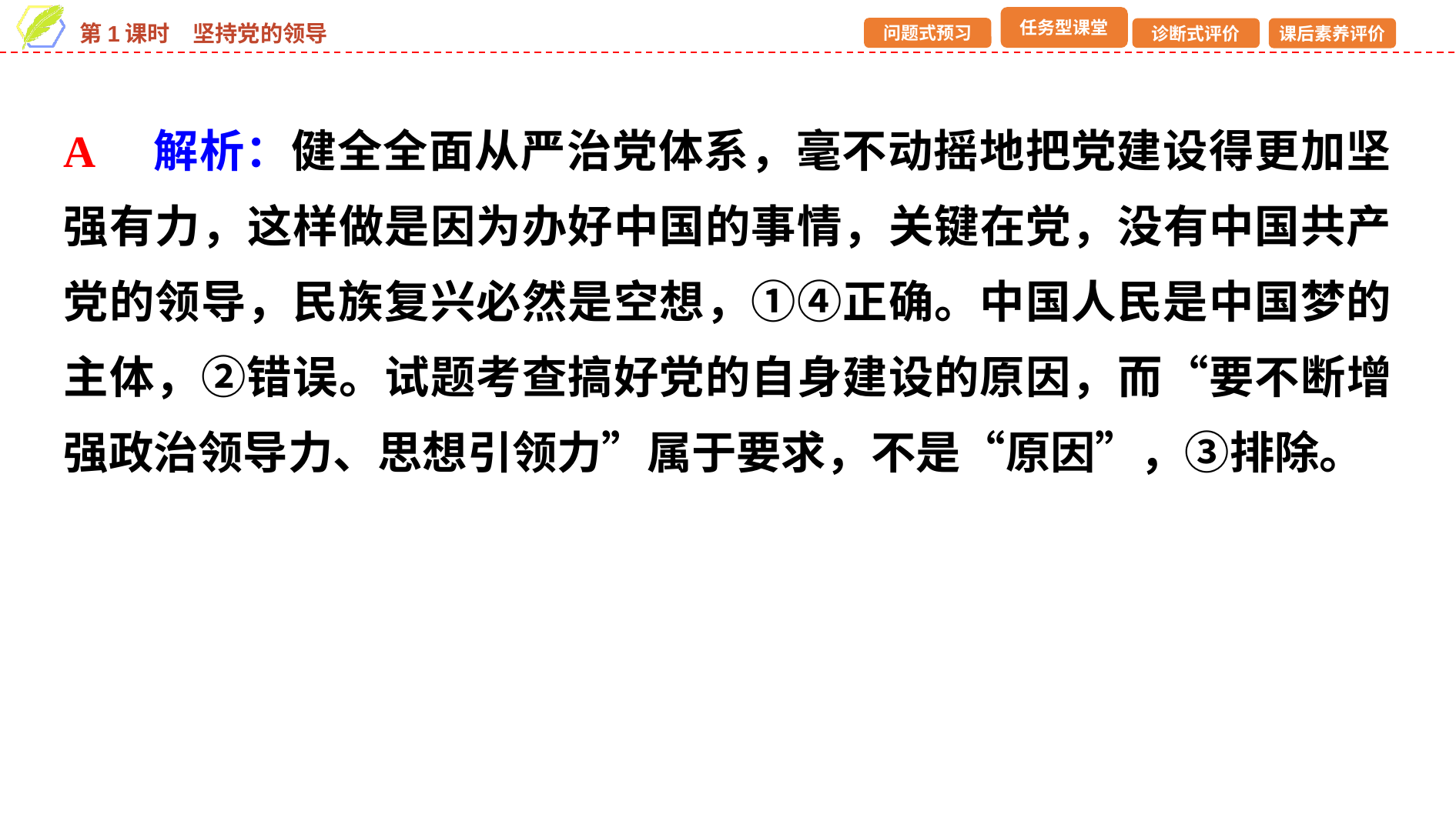

A　解析：健全全面从严治党体系，毫不动摇地把党建设得更加坚强有力，这样做是因为办好中国的事情，关键在党，没有中国共产党的领导，民族复兴必然是空想，①④正确。中国人民是中国梦的主体，②错误。试题考查搞好党的自身建设的原因，而“要不断增强政治领导力、思想引领力”属于要求，不是“原因”，③排除。